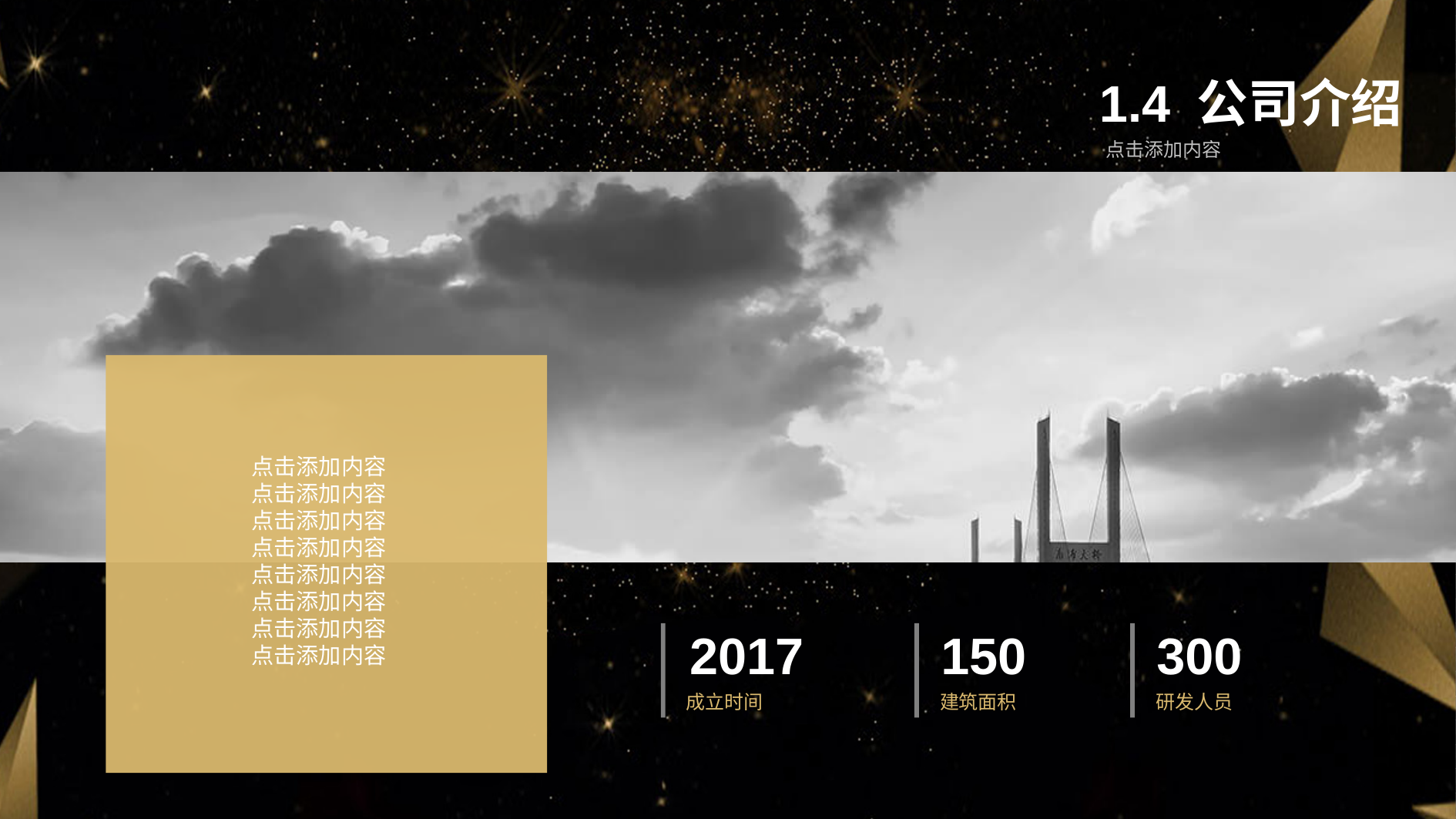

1.4 公司介绍
点击添加内容

点击添加内容
点击添加内容
点击添加内容
点击添加内容
点击添加内容
点击添加内容
点击添加内容
点击添加内容

2017

150

300
成立时间
建筑面积
研发人员